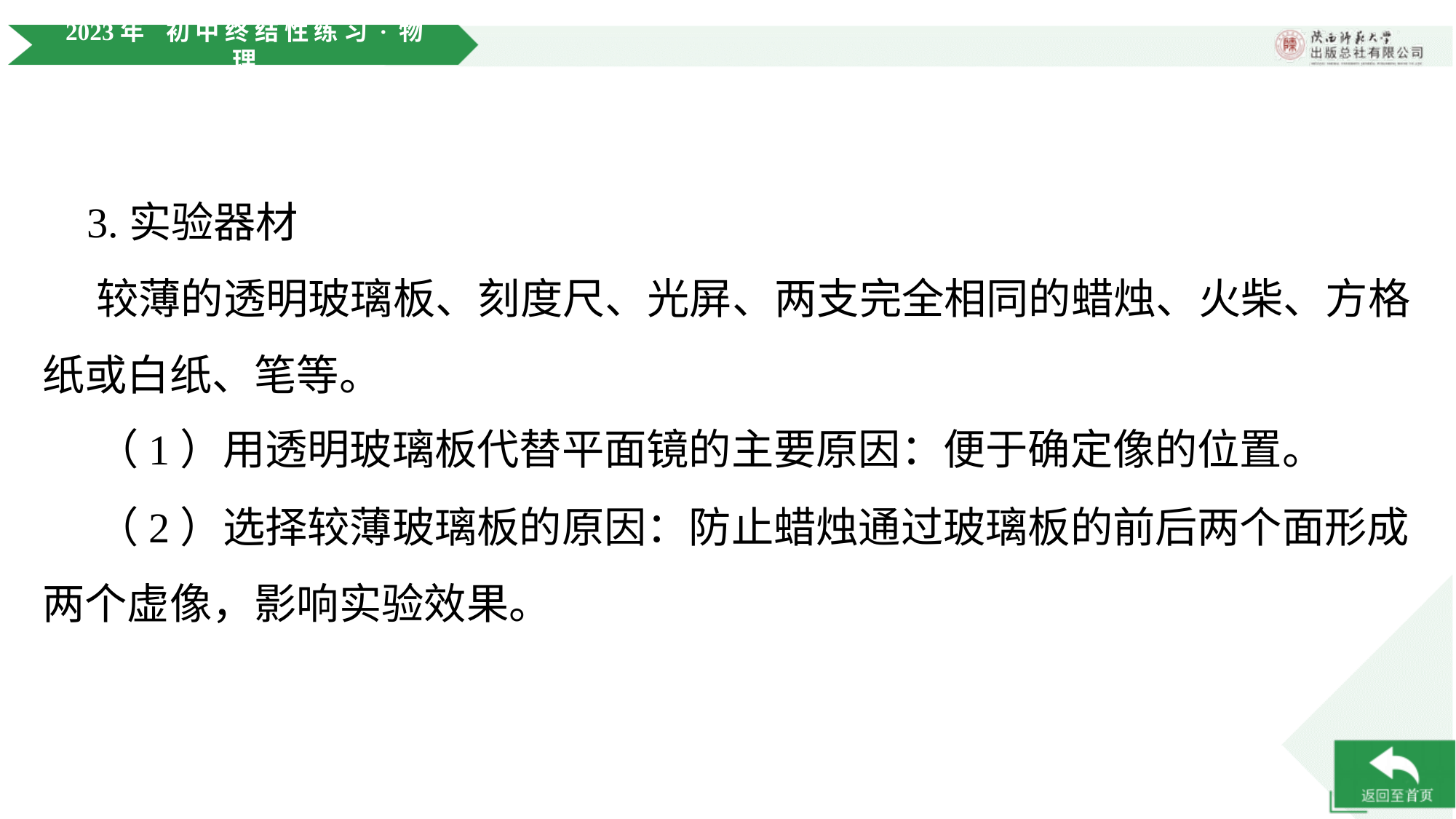

3.实验器材
    较薄的透明玻璃板、刻度尺、光屏、两支完全相同的蜡烛、火柴、方格纸或白纸、笔等。
    （1）用透明玻璃板代替平面镜的主要原因：便于确定像的位置。
    （2）选择较薄玻璃板的原因：防止蜡烛通过玻璃板的前后两个面形成两个虚像，影响实验效果。